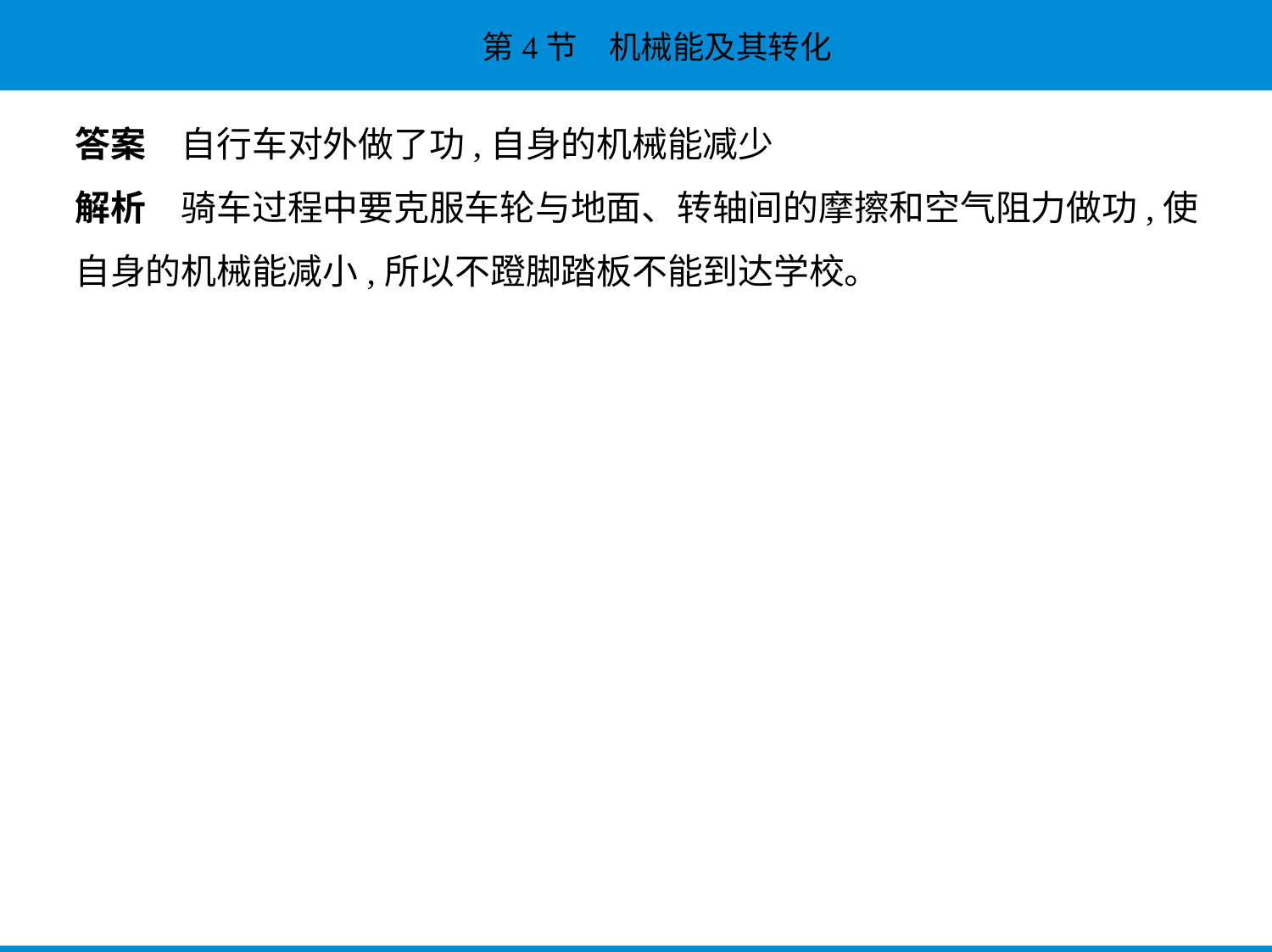

答案　自行车对外做了功,自身的机械能减少
解析　骑车过程中要克服车轮与地面、转轴间的摩擦和空气阻力做功,使
自身的机械能减小,所以不蹬脚踏板不能到达学校。